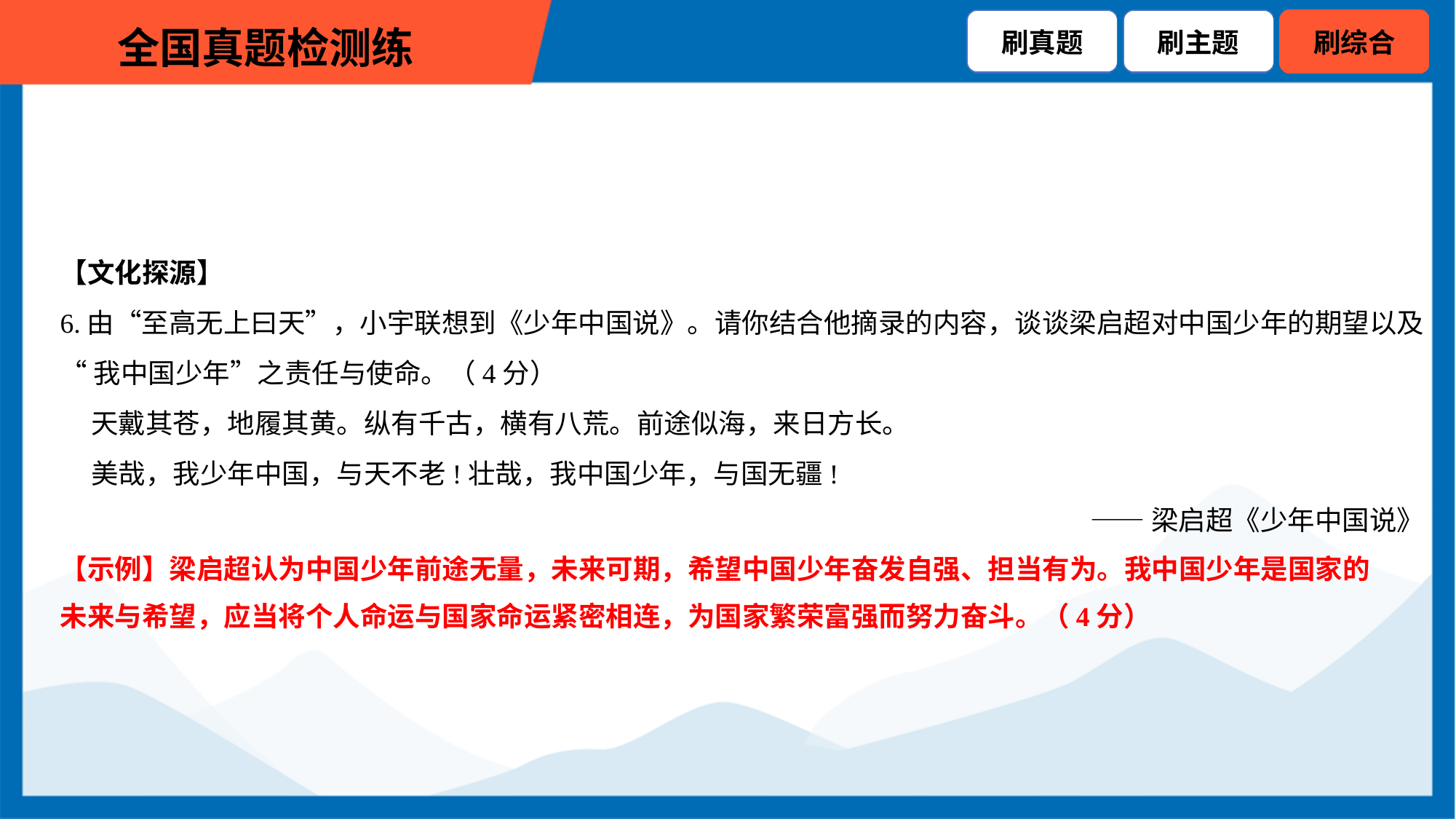

【文化探源】
6.由“至高无上曰天”，小宇联想到《少年中国说》。请你结合他摘录的内容，谈谈梁启超对中国少年的期望以及
“我中国少年”之责任与使命。（4分）
    天戴其苍，地履其黄。纵有千古，横有八荒。前途似海，来日方长。
    美哉，我少年中国，与天不老!壮哉，我中国少年，与国无疆!
——梁启超《少年中国说》
【示例】梁启超认为中国少年前途无量，未来可期，希望中国少年奋发自强、担当有为。我中国少年是国家的
未来与希望，应当将个人命运与国家命运紧密相连，为国家繁荣富强而努力奋斗。（4分）